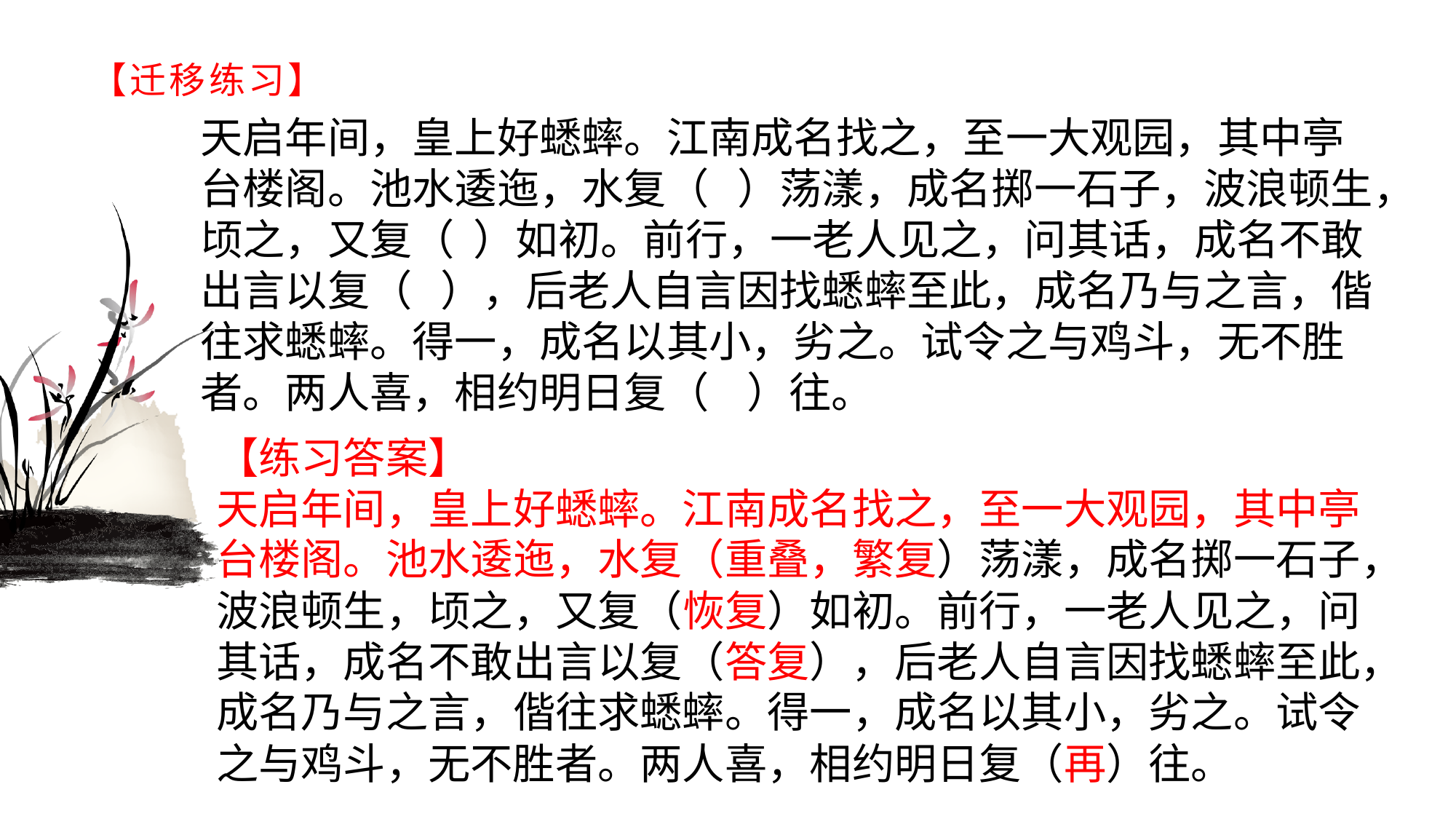

# 【迁移练习】
天启年间，皇上好蟋蟀。江南成名找之，至一大观园，其中亭台楼阁。池水逶迤，水复（   ）荡漾，成名掷一石子，波浪顿生，顷之，又复（  ）如初。前行，一老人见之，问其话，成名不敢出言以复（   ），后老人自言因找蟋蟀至此，成名乃与之言，偕往求蟋蟀。得一，成名以其小，劣之。试令之与鸡斗，无不胜者。两人喜，相约明日复（    ）往。
【练习答案】天启年间，皇上好蟋蟀。江南成名找之，至一大观园，其中亭台楼阁。池水逶迤，水复（重叠，繁复）荡漾，成名掷一石子，波浪顿生，顷之，又复（恢复）如初。前行，一老人见之，问其话，成名不敢出言以复（答复），后老人自言因找蟋蟀至此，成名乃与之言，偕往求蟋蟀。得一，成名以其小，劣之。试令之与鸡斗，无不胜者。两人喜，相约明日复（再）往。